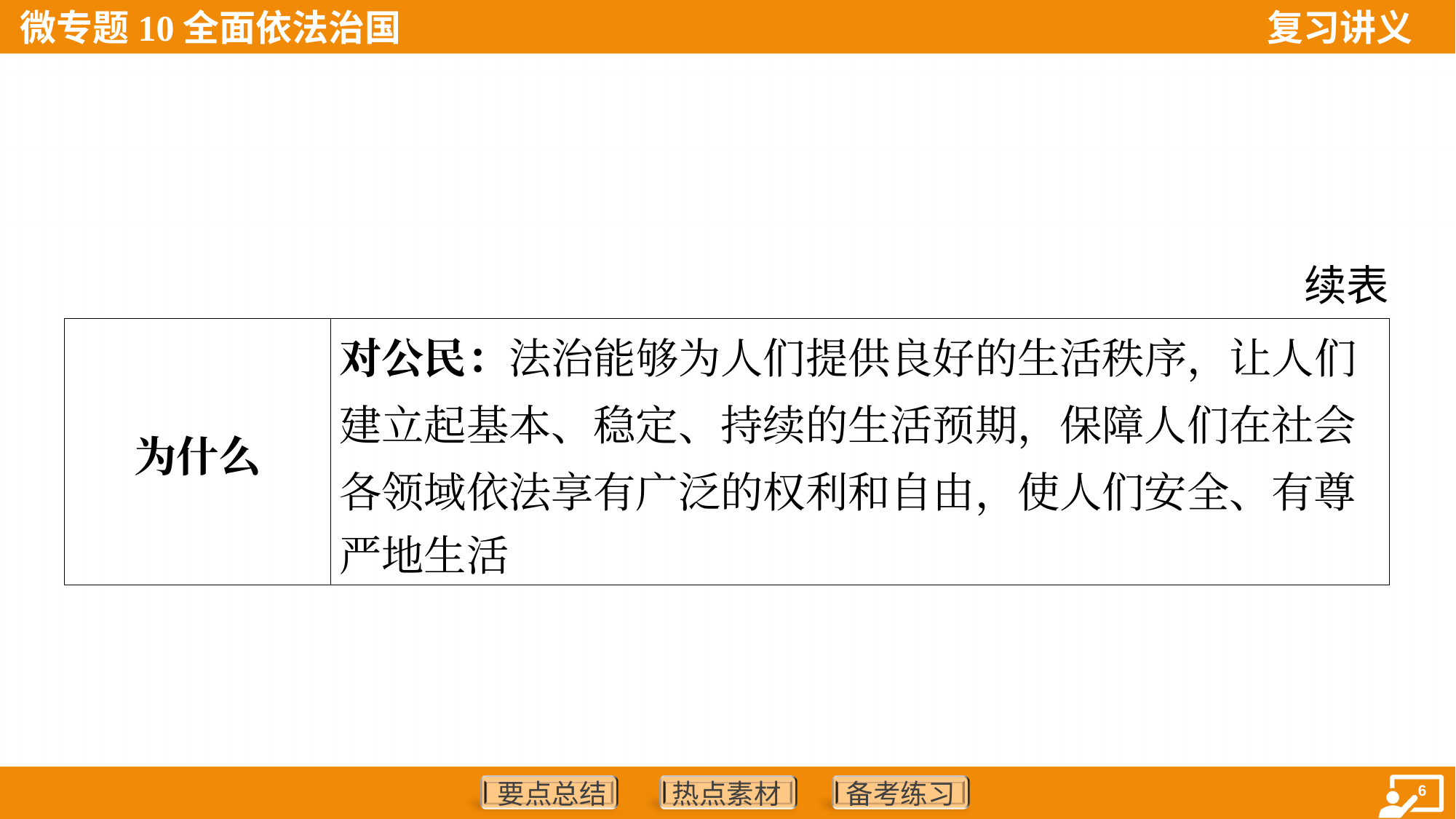

续表
| 为什么 | 对公民：法治能够为人们提供良好的生活秩序，让人们 建立起基本、稳定、持续的生活预期，保障人们在社会 各领域依法享有广泛的权利和自由，使人们安全、有尊 严地生活 |
| --- | --- |